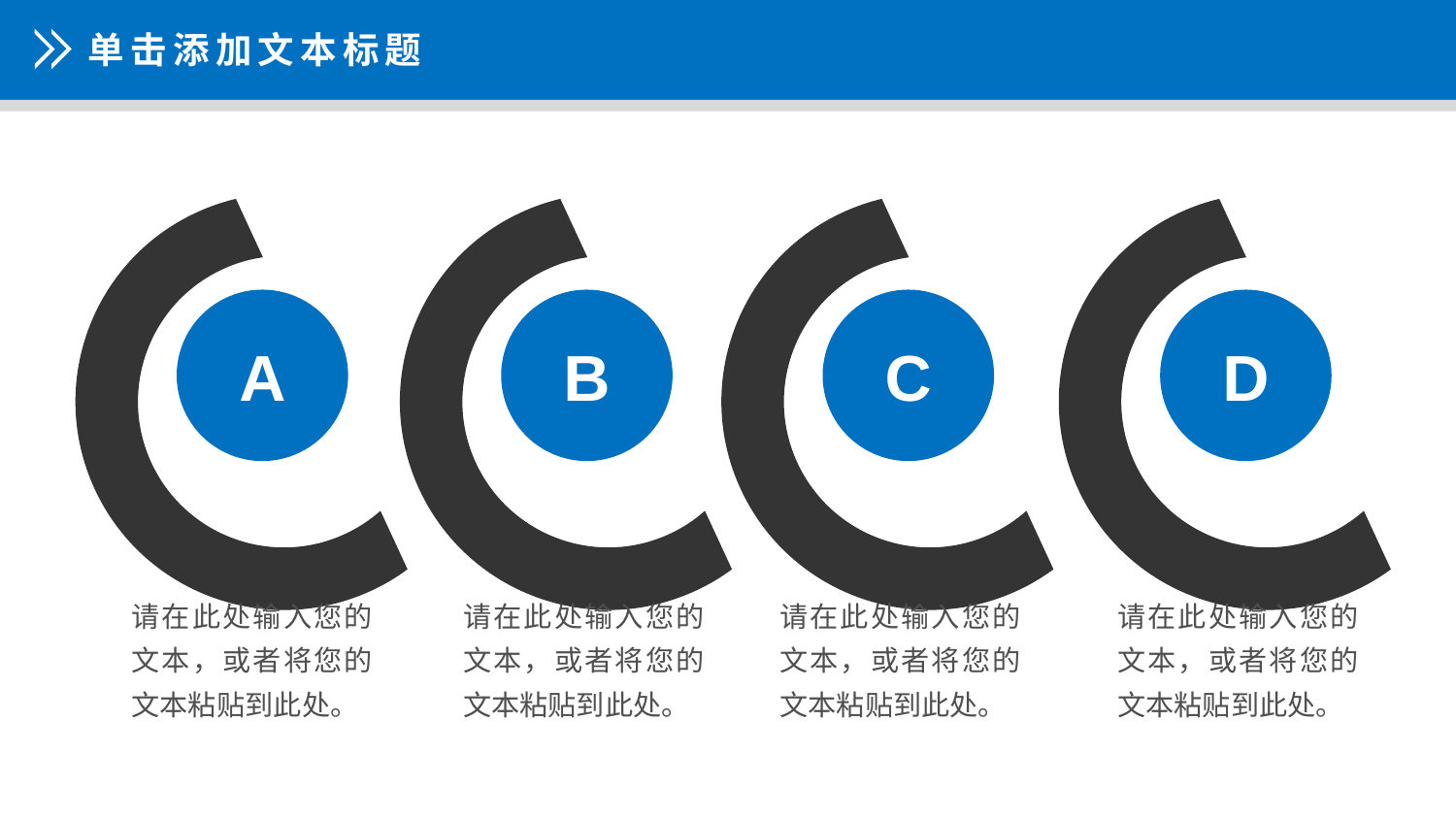

单击添加文本标题

A

B

C

D

请在此处输入您的文本，或者将您的文本粘贴到此处。
请在此处输入您的文本，或者将您的文本粘贴到此处。
请在此处输入您的文本，或者将您的文本粘贴到此处。
请在此处输入您的文本，或者将您的文本粘贴到此处。